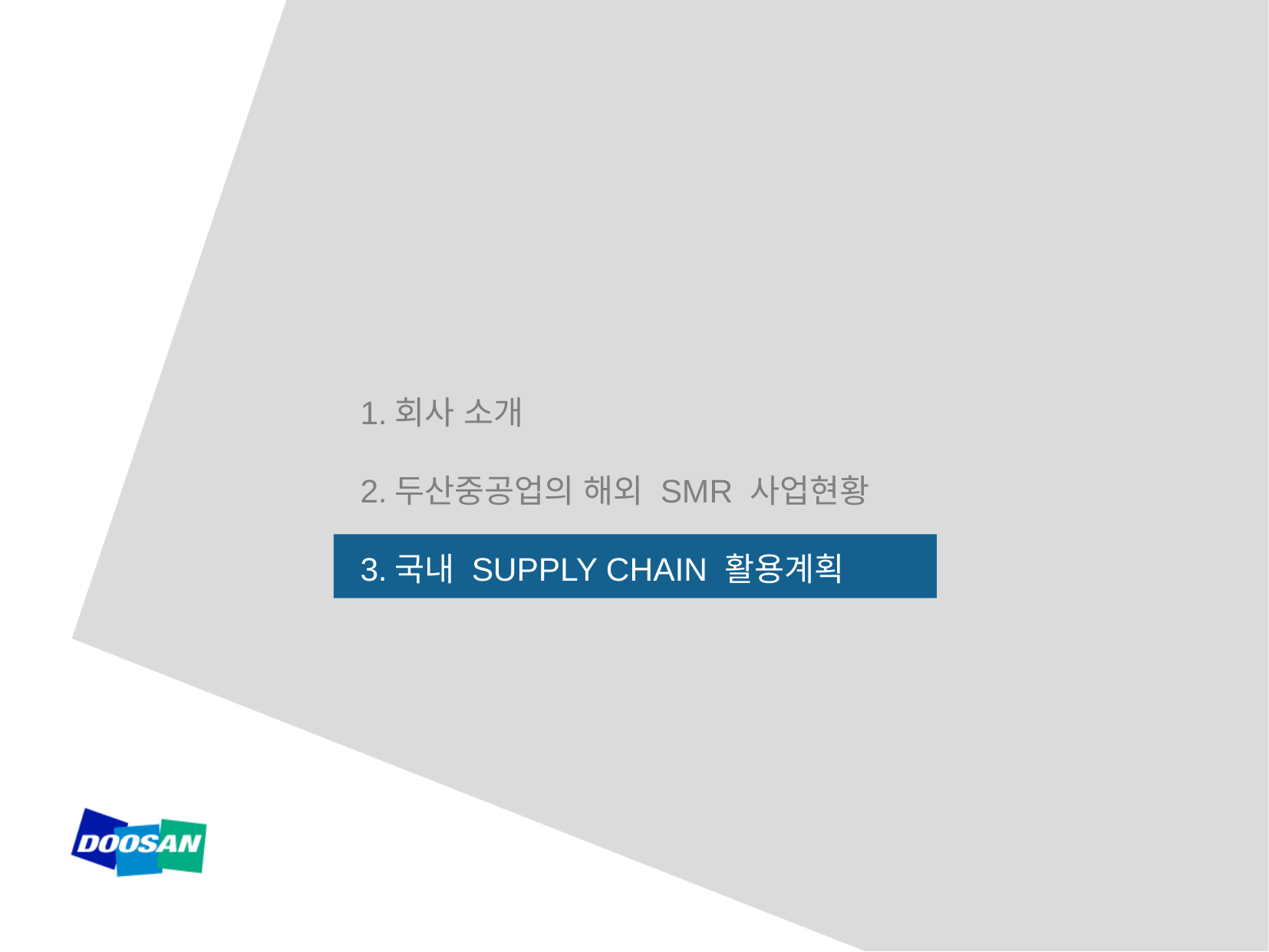

회사 소개

두산중공업의 해외 SMR 사업현황

국내 SUPPLY CHAIN 활용계획